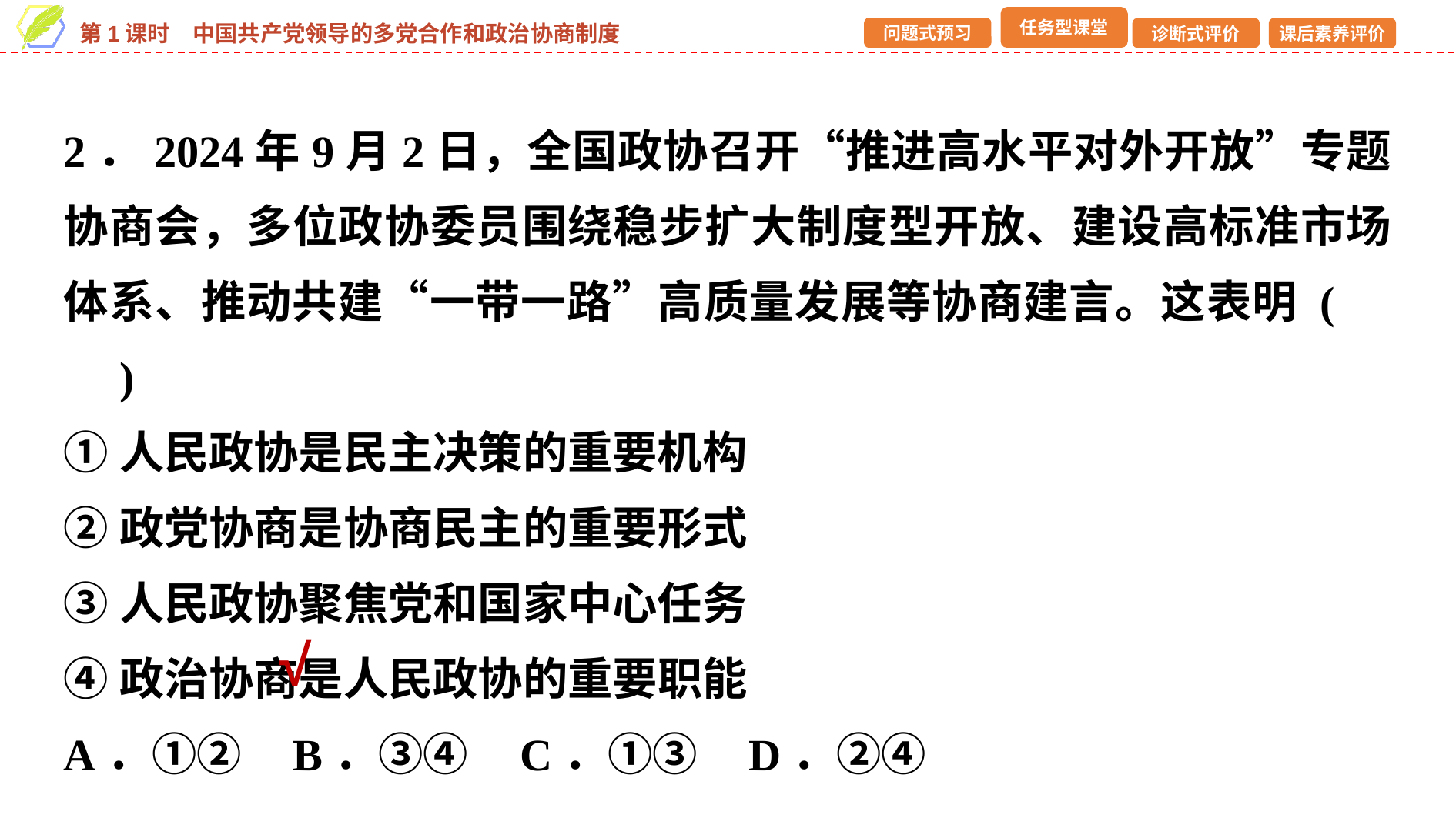

2．2024年9月2日，全国政协召开“推进高水平对外开放”专题协商会，多位政协委员围绕稳步扩大制度型开放、建设高标准市场体系、推动共建“一带一路”高质量发展等协商建言。这表明 (　　)
①人民政协是民主决策的重要机构
②政党协商是协商民主的重要形式
③人民政协聚焦党和国家中心任务
④政治协商是人民政协的重要职能
A．①②    B．③④    C．①③    D．②④
√